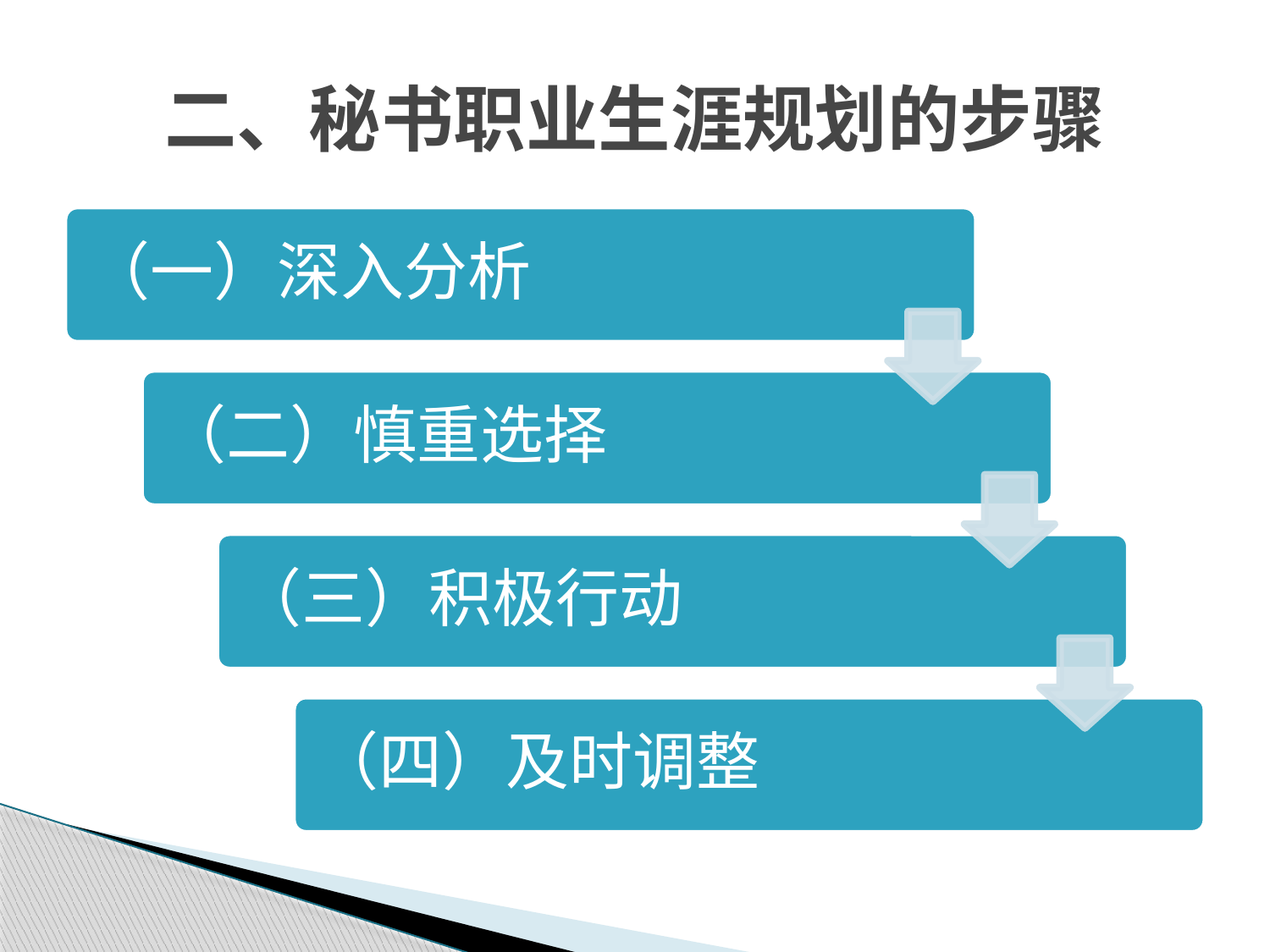

# 二、秘书职业生涯规划的步骤
（一）深入分析
（二）慎重选择
（三）积极行动
（四）及时调整